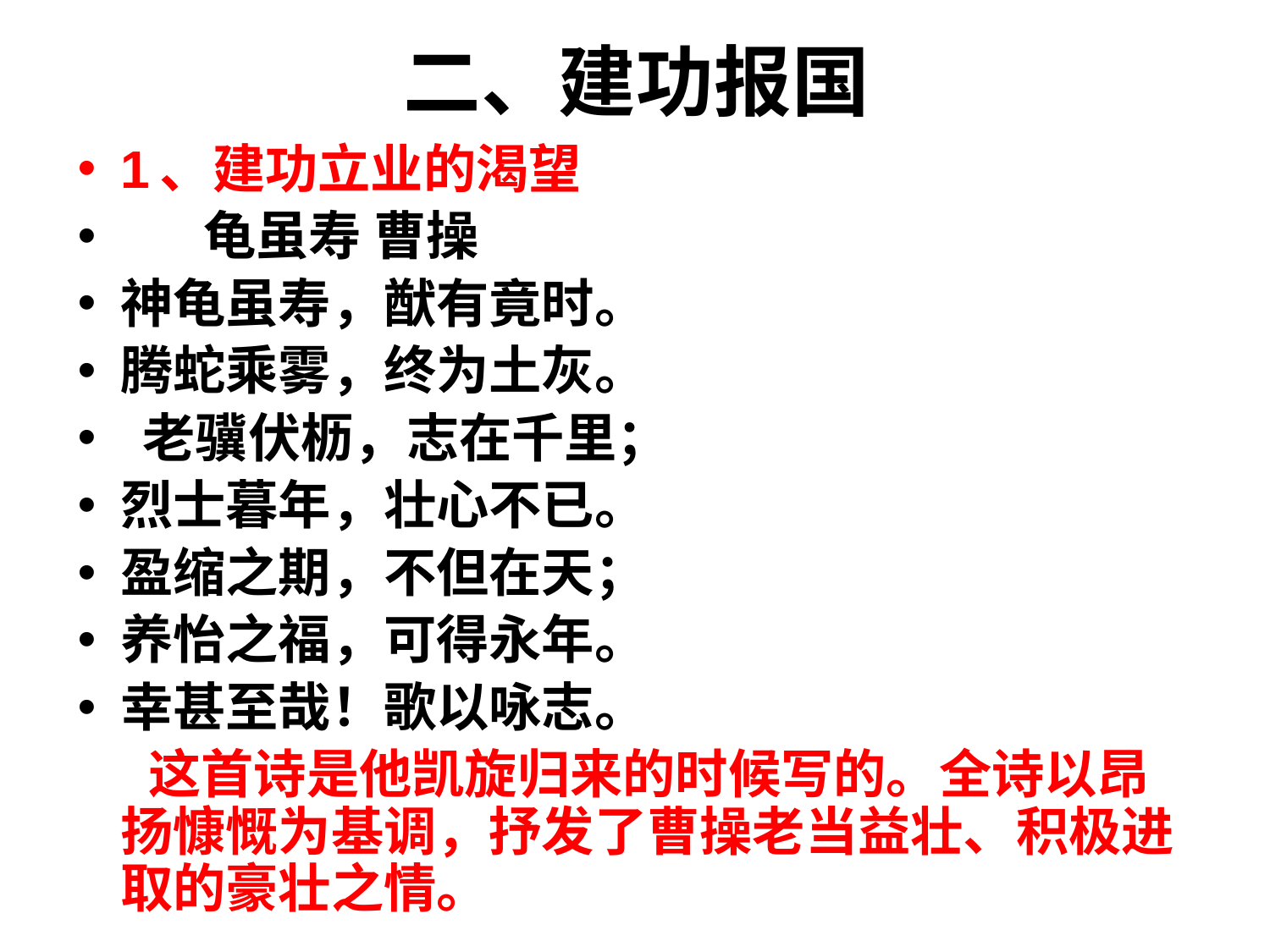

# 二、建功报国
1、建功立业的渴望
      龟虽寿 曹操
神龟虽寿，猷有竟时。
腾蛇乘雾，终为土灰。
 老骥伏枥，志在千里；
烈士暮年，壮心不已。
盈缩之期，不但在天；
养怡之福，可得永年。
幸甚至哉！歌以咏志。
     这首诗是他凯旋归来的时候写的。全诗以昂扬慷慨为基调，抒发了曹操老当益壮、积极进取的豪壮之情。